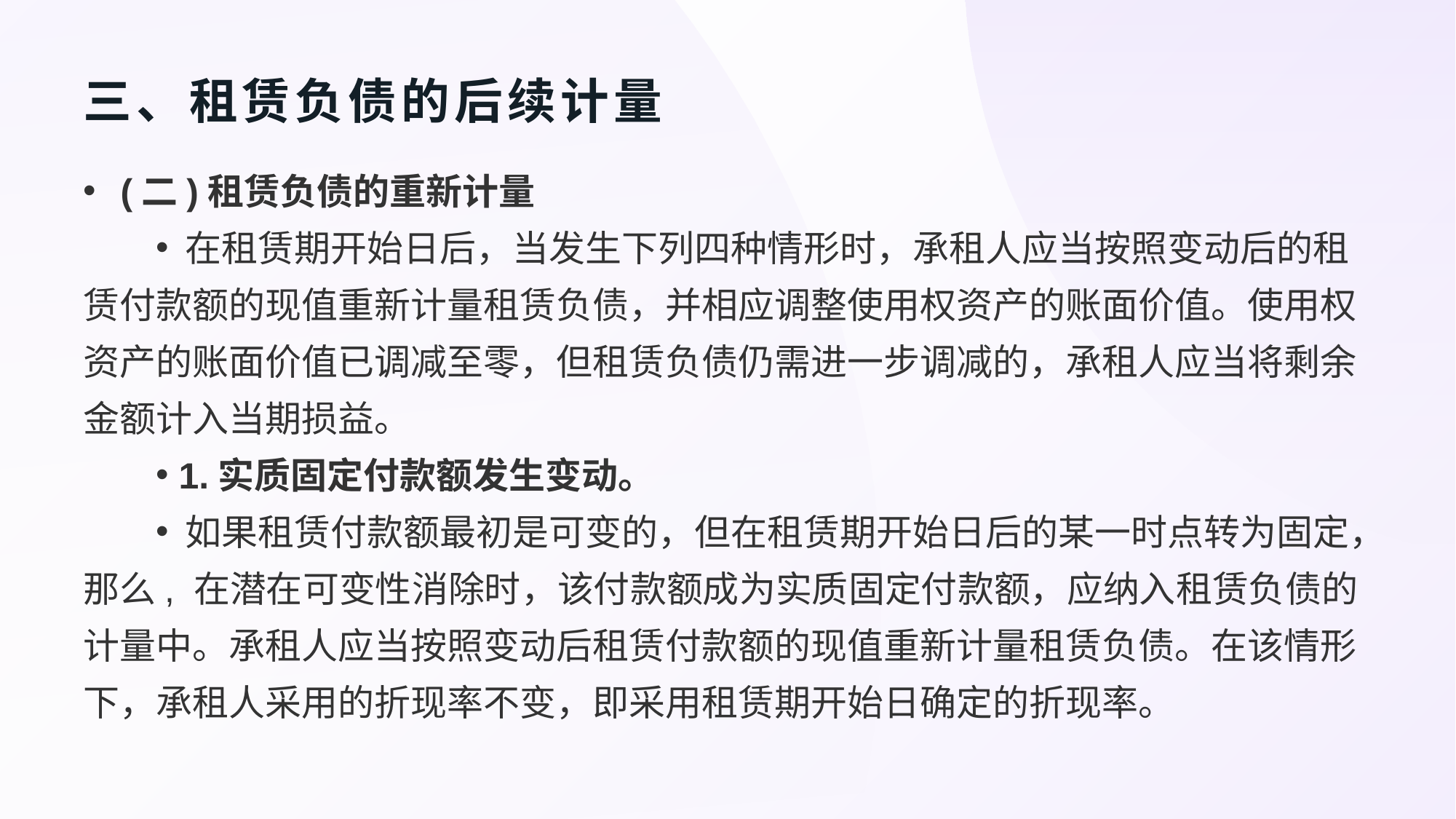

# 三、租赁负债的后续计量
 (二)租赁负债的重新计量
 在租赁期开始日后，当发生下列四种情形时，承租人应当按照变动后的租赁付款额的现值重新计量租赁负债，并相应调整使用权资产的账面价值。使用权资产的账面价值已调减至零，但租赁负债仍需进一步调减的，承租人应当将剩余金额计入当期损益。
 1.实质固定付款额发生变动。
 如果租赁付款额最初是可变的，但在租赁期开始日后的某一时点转为固定，那么, 在潜在可变性消除时，该付款额成为实质固定付款额，应纳入租赁负债的计量中。承租人应当按照变动后租赁付款额的现值重新计量租赁负债。在该情形下，承租人采用的折现率不变，即采用租赁期开始日确定的折现率。